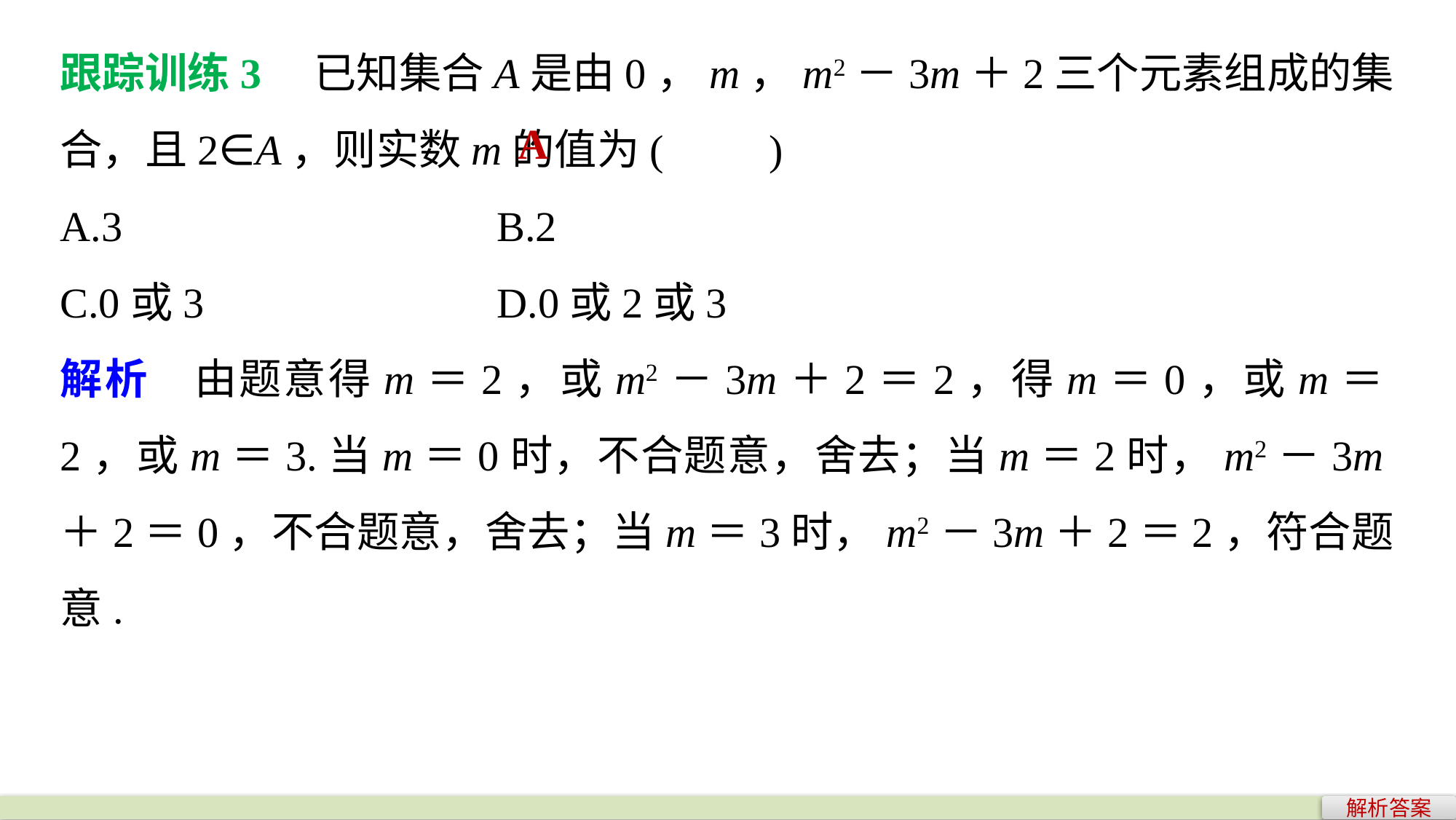

跟踪训练3　已知集合A是由0，m，m2－3m＋2三个元素组成的集合，且2∈A，则实数m的值为(　　)
A.3  			B.2
C.0或3  			D.0或2或3
解析　由题意得m＝2，或m2－3m＋2＝2，得m＝0，或m＝2，或m＝3.当m＝0时，不合题意，舍去；当m＝2时，m2－3m＋2＝0，不合题意，舍去；当m＝3时，m2－3m＋2＝2，符合题意.
A
解析答案